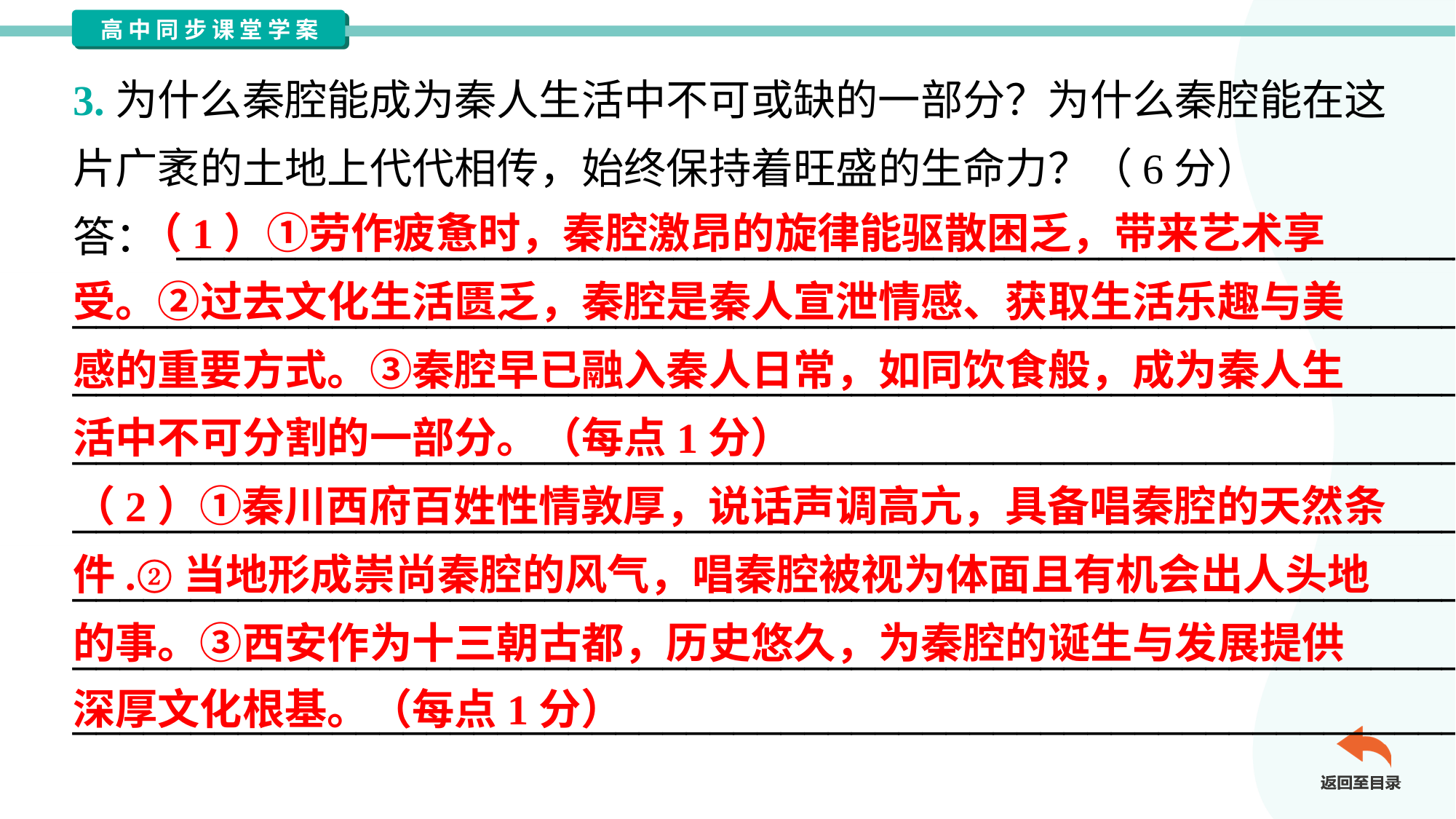

3.为什么秦腔能成为秦人生活中不可或缺的一部分？为什么秦腔能在这
片广袤的土地上代代相传，始终保持着旺盛的生命力？（6分）
答： ________________________________________________________
_____________________________________________________________
_____________________________________________________________
_____________________________________________________________
_____________________________________________________________
_____________________________________________________________
_____________________________________________________________
_____________________________________________________________
      （1）①劳作疲惫时，秦腔激昂的旋律能驱散困乏，带来艺术享
受。②过去文化生活匮乏，秦腔是秦人宣泄情感、获取生活乐趣与美
感的重要方式。③秦腔早已融入秦人日常，如同饮食般，成为秦人生
活中不可分割的一部分。（每点1分）
（2）①秦川西府百姓性情敦厚，说话声调高亢，具备唱秦腔的天然条
件.②当地形成崇尚秦腔的风气，唱秦腔被视为体面且有机会出人头地
的事。③西安作为十三朝古都，历史悠久，为秦腔的诞生与发展提供
深厚文化根基。（每点1分）